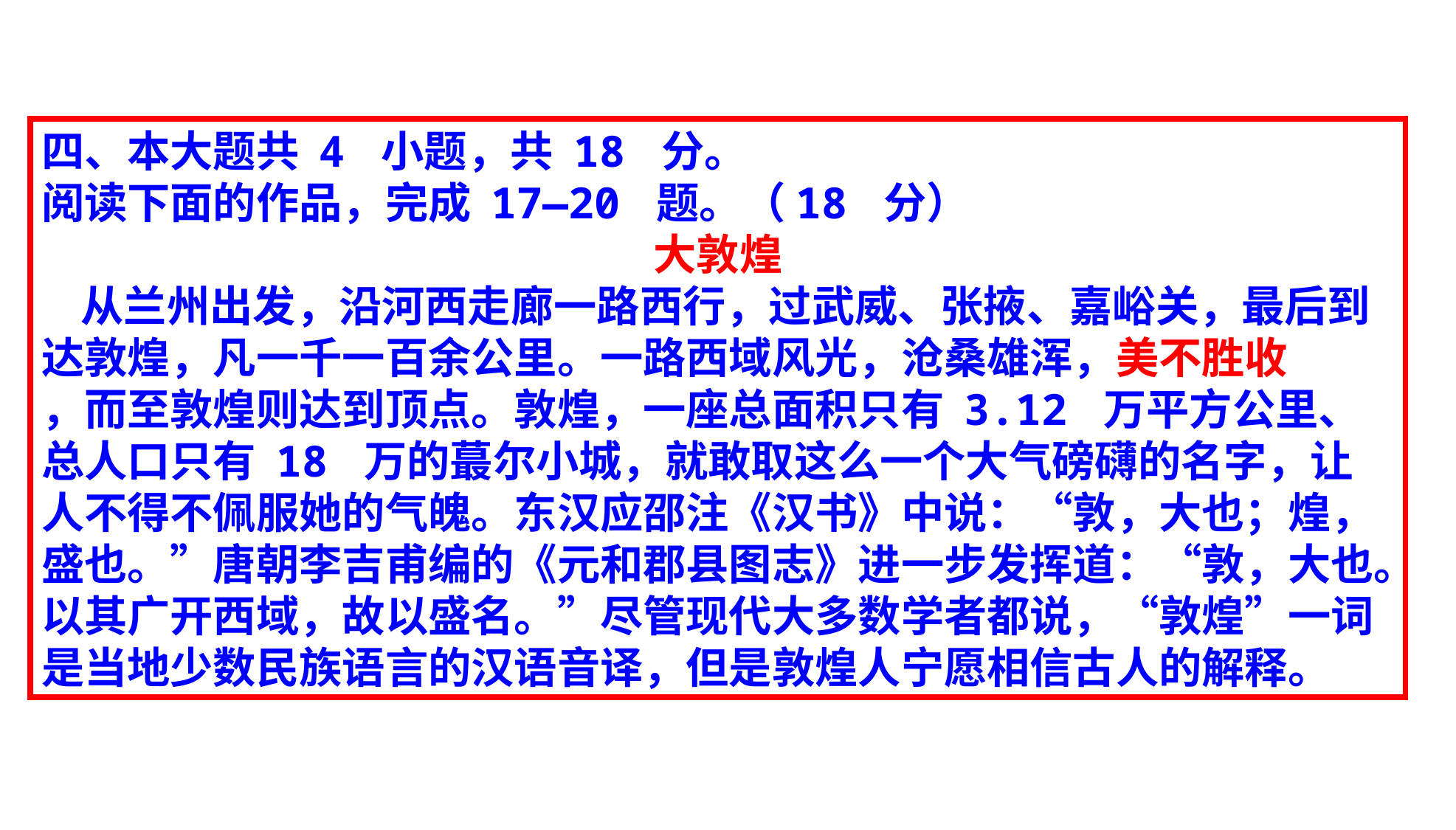

四、本大题共 4 小题，共 18 分。
阅读下面的作品，完成 17—20 题。（18 分）
大敦煌
   从兰州出发，沿河西走廊一路西行，过武威、张掖、嘉峪关，最后到达敦煌，凡一千一百余公里。一路西域风光，沧桑雄浑，美不胜收
，而至敦煌则达到顶点。敦煌，一座总面积只有 3.12 万平方公里、总人口只有 18 万的蕞尔小城，就敢取这么一个大气磅礴的名字，让人不得不佩服她的气魄。东汉应邵注《汉书》中说：“敦，大也；煌，盛也。”唐朝李吉甫编的《元和郡县图志》进一步发挥道：“敦，大也。以其广开西域，故以盛名。”尽管现代大多数学者都说，“敦煌”一词是当地少数民族语言的汉语音译，但是敦煌人宁愿相信古人的解释。